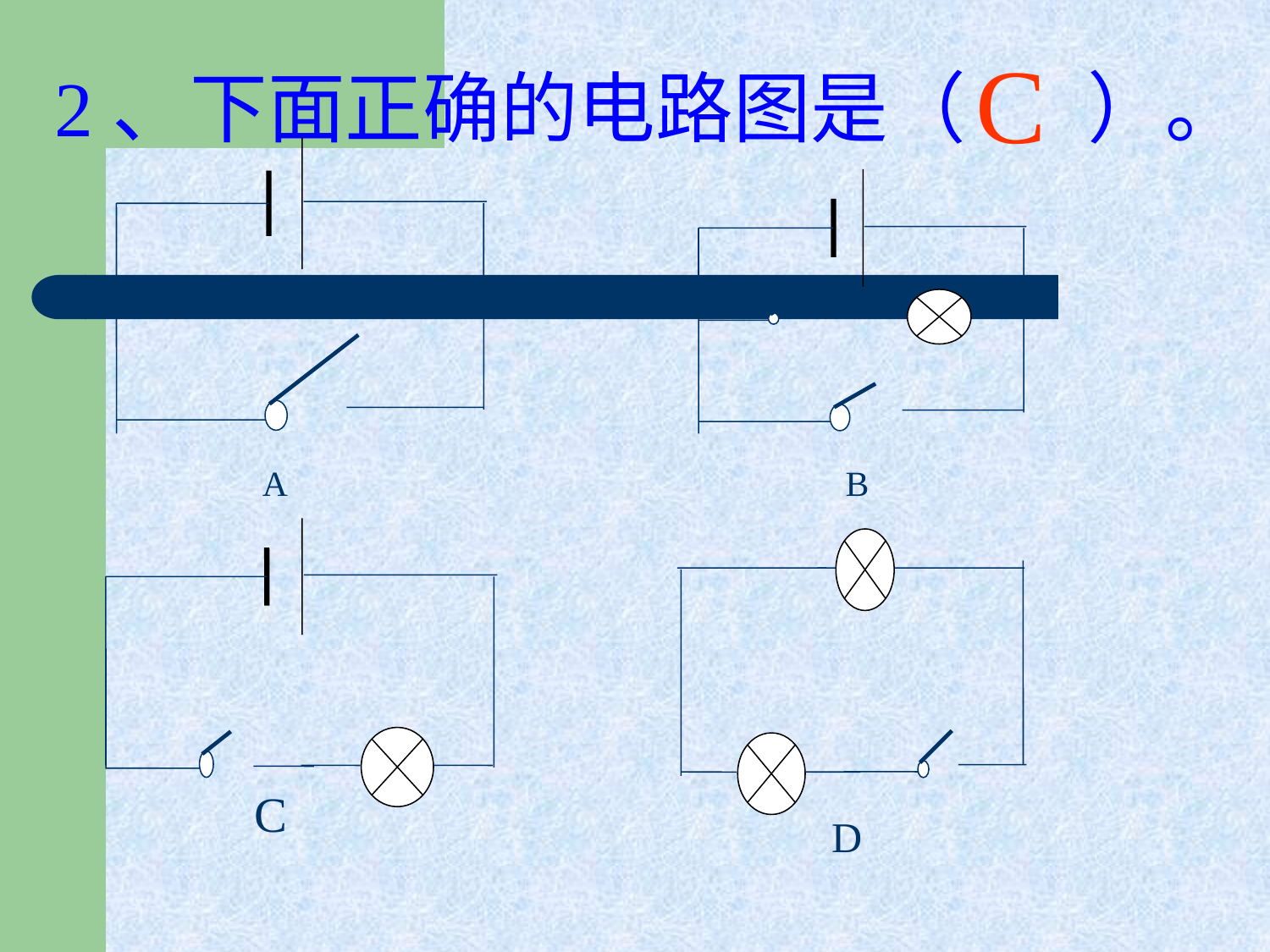

C
2、下面正确的电路图是（       ）。

A
B

C

D